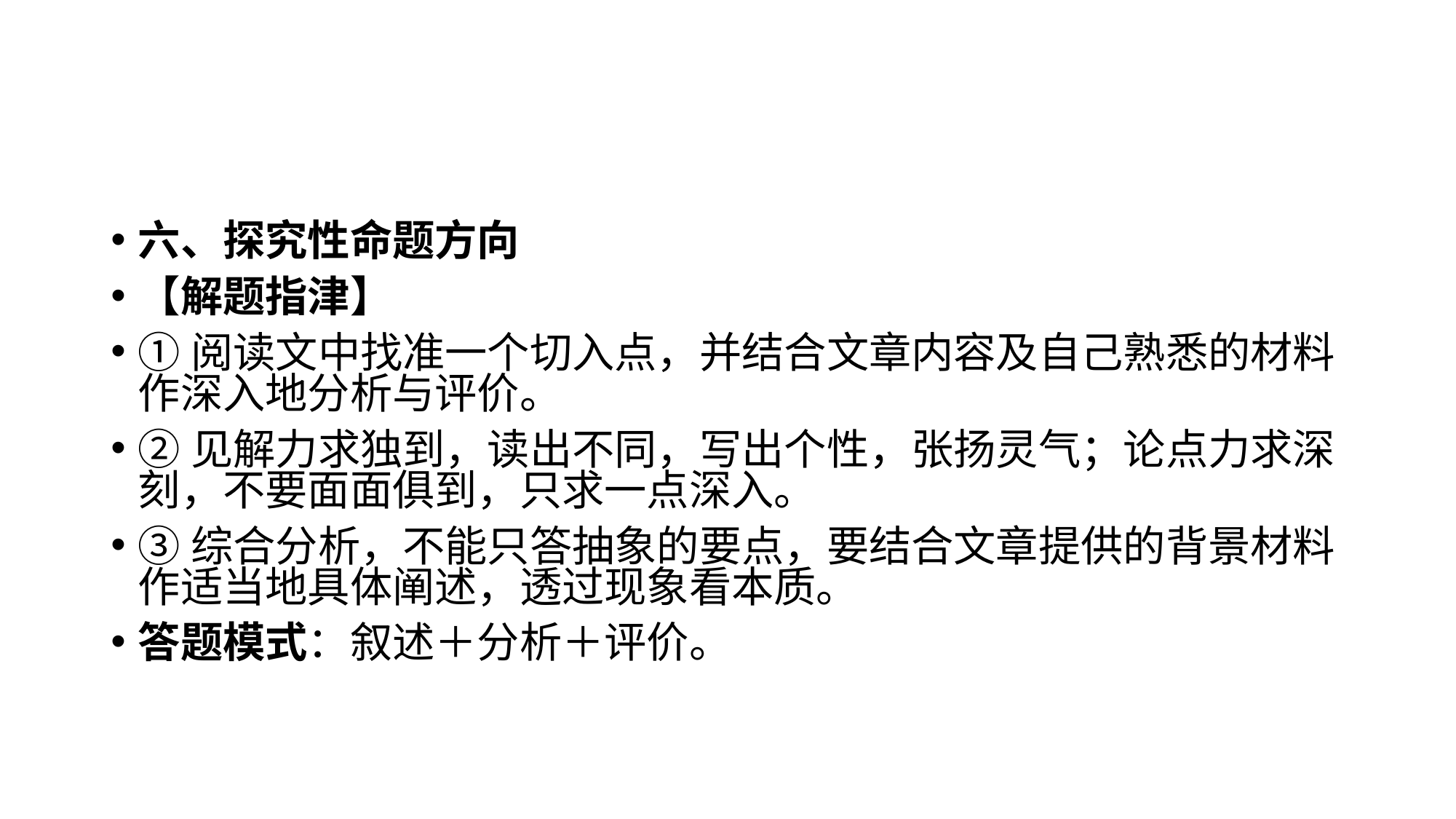

六、探究性命题方向
【解题指津】
①阅读文中找准一个切入点，并结合文章内容及自己熟悉的材料作深入地分析与评价。
②见解力求独到，读出不同，写出个性，张扬灵气；论点力求深刻，不要面面俱到，只求一点深入。
③综合分析，不能只答抽象的要点，要结合文章提供的背景材料作适当地具体阐述，透过现象看本质。
答题模式：叙述＋分析＋评价。